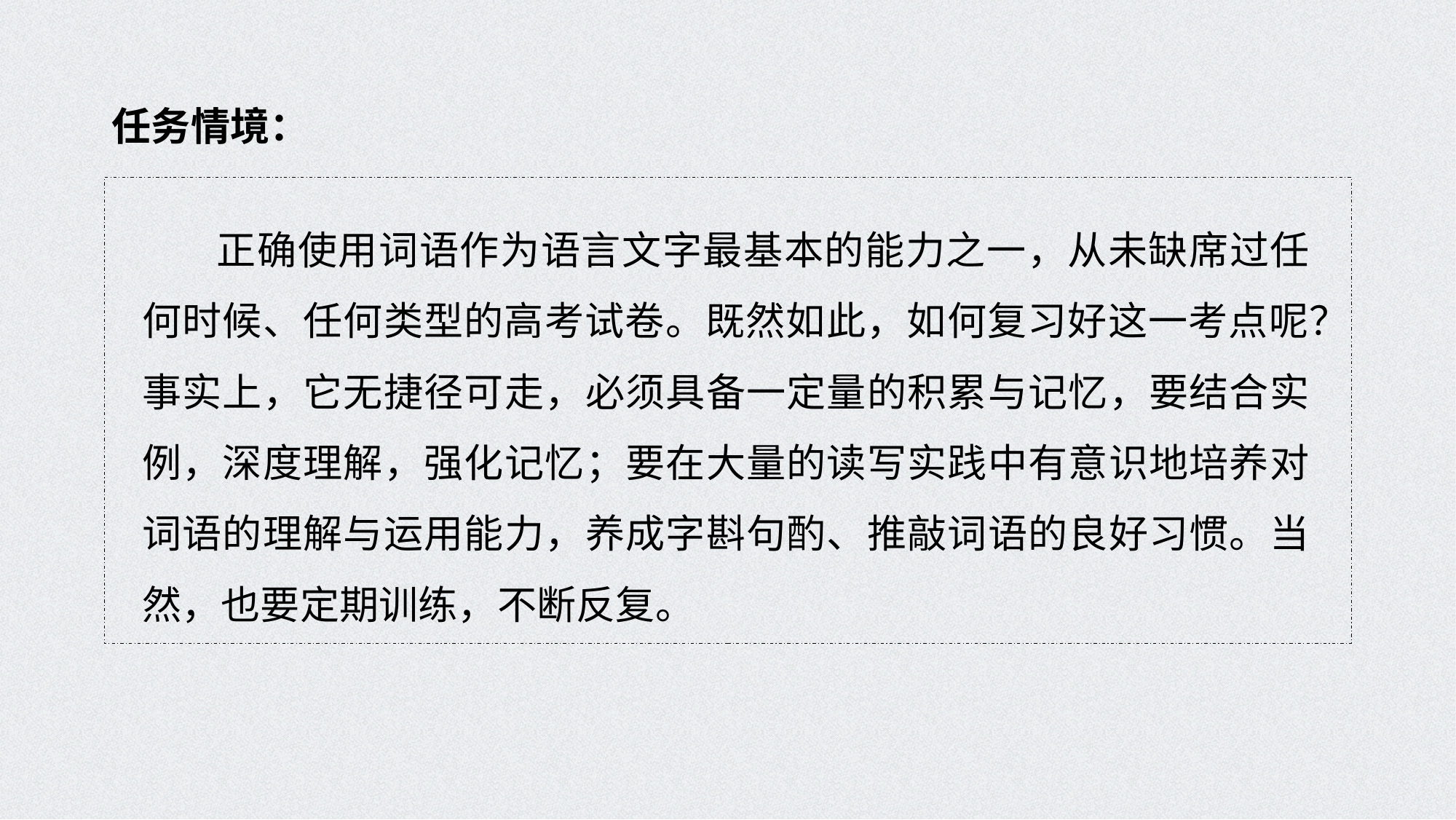

任务情境：

正确使用词语作为语言文字最基本的能力之一，从未缺席过任何时候、任何类型的高考试卷。既然如此，如何复习好这一考点呢？事实上，它无捷径可走，必须具备一定量的积累与记忆，要结合实例，深度理解，强化记忆；要在大量的读写实践中有意识地培养对词语的理解与运用能力，养成字斟句酌、推敲词语的良好习惯。当然，也要定期训练，不断反复。